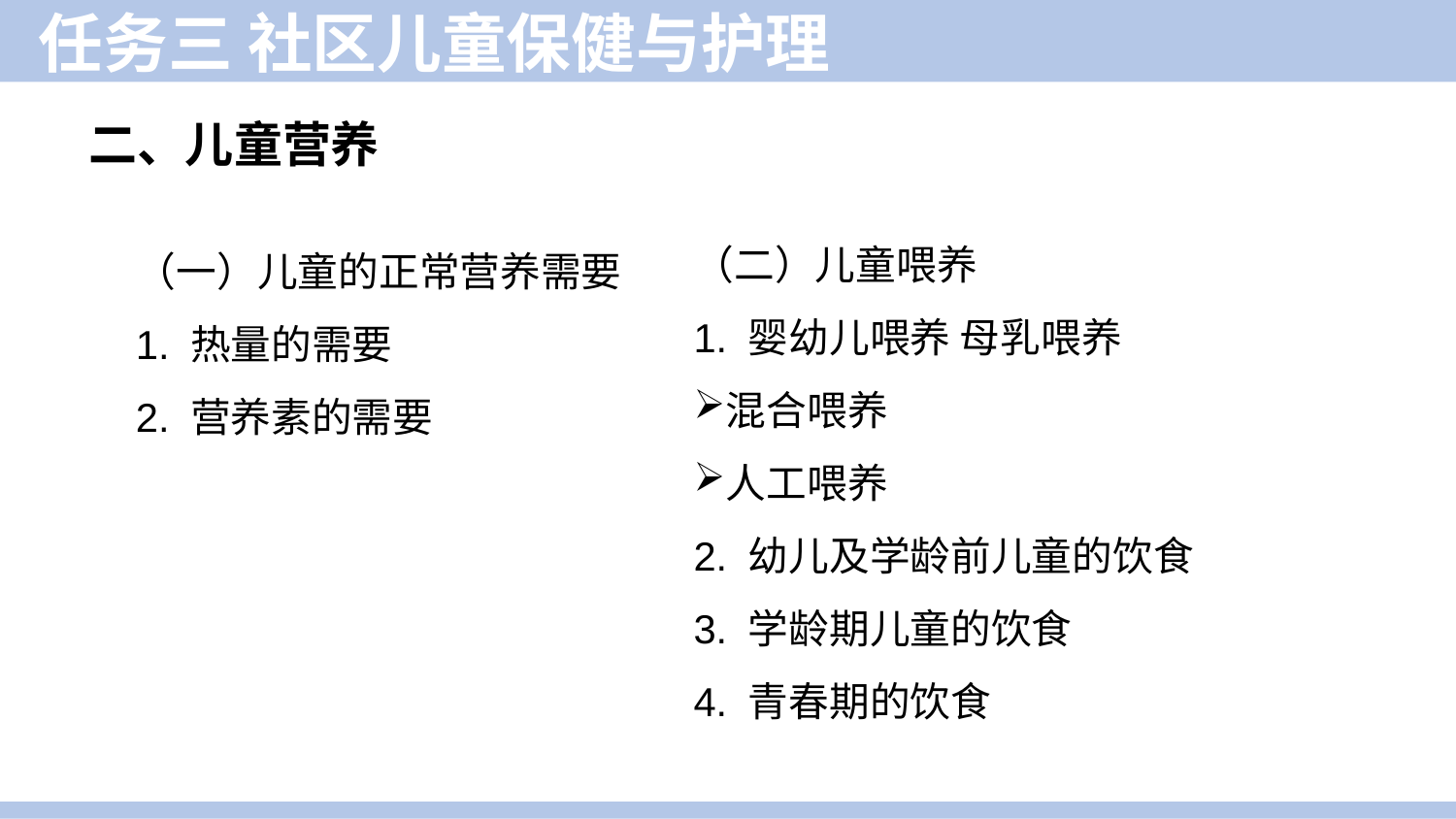

任务三 社区儿童保健与护理
二、儿童营养
（二）儿童喂养
1. 婴幼儿喂养 母乳喂养
混合喂养
人工喂养
2. 幼儿及学龄前儿童的饮食
3. 学龄期儿童的饮食
4. 青春期的饮食
（一）儿童的正常营养需要
1. 热量的需要
2. 营养素的需要